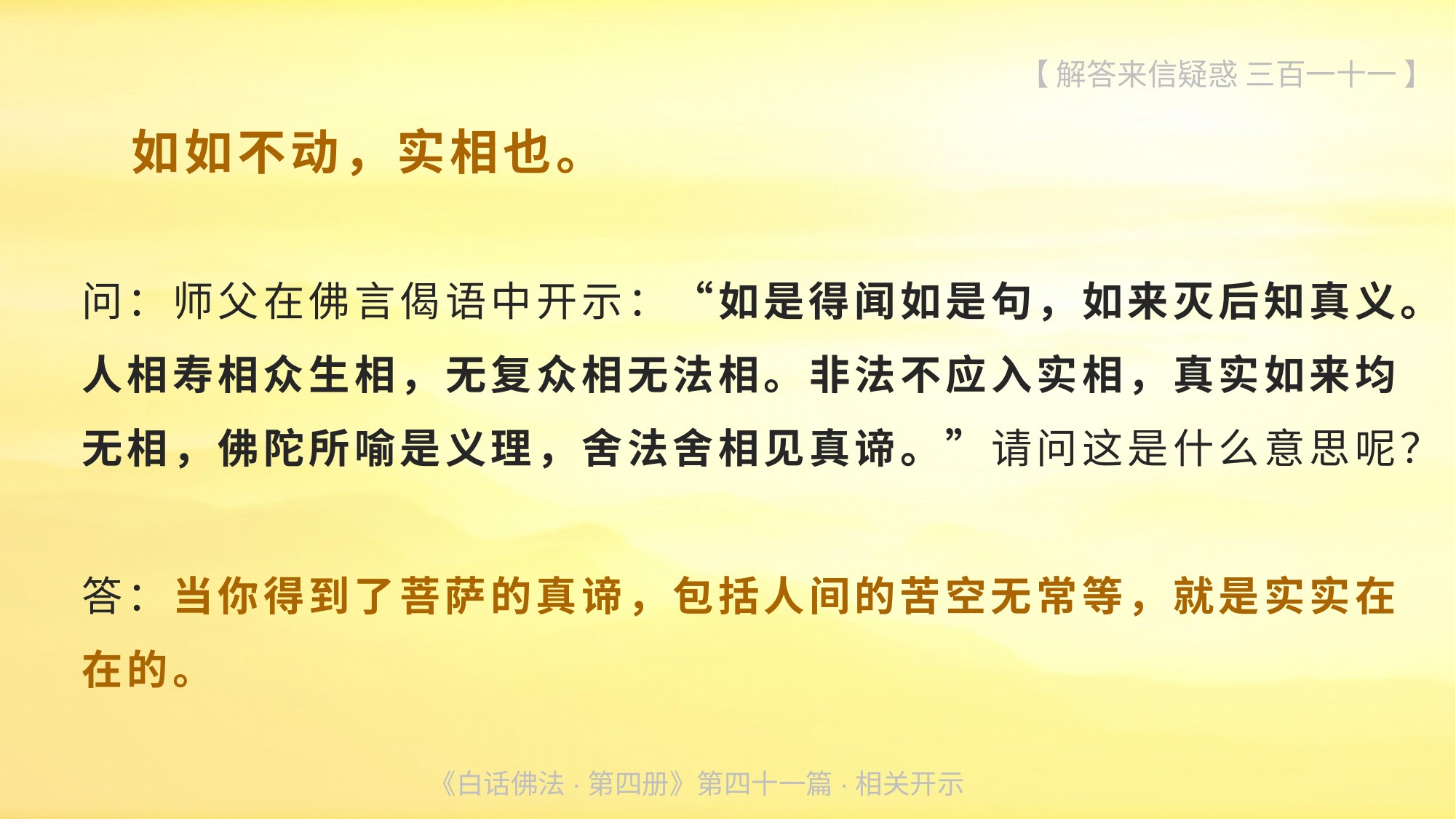

【 解答来信疑惑 三百一十一 】
   如如不动，实相也。

问：师父在佛言偈语中开示：“如是得闻如是句，如来灭后知真义。人相寿相众生相，无复众相无法相。非法不应入实相，真实如来均无相，佛陀所喻是义理，舍法舍相见真谛。”请问这是什么意思呢？

答：当你得到了菩萨的真谛，包括人间的苦空无常等，就是实实在在的。

《白话佛法·第四册》第四十一篇·相关开示